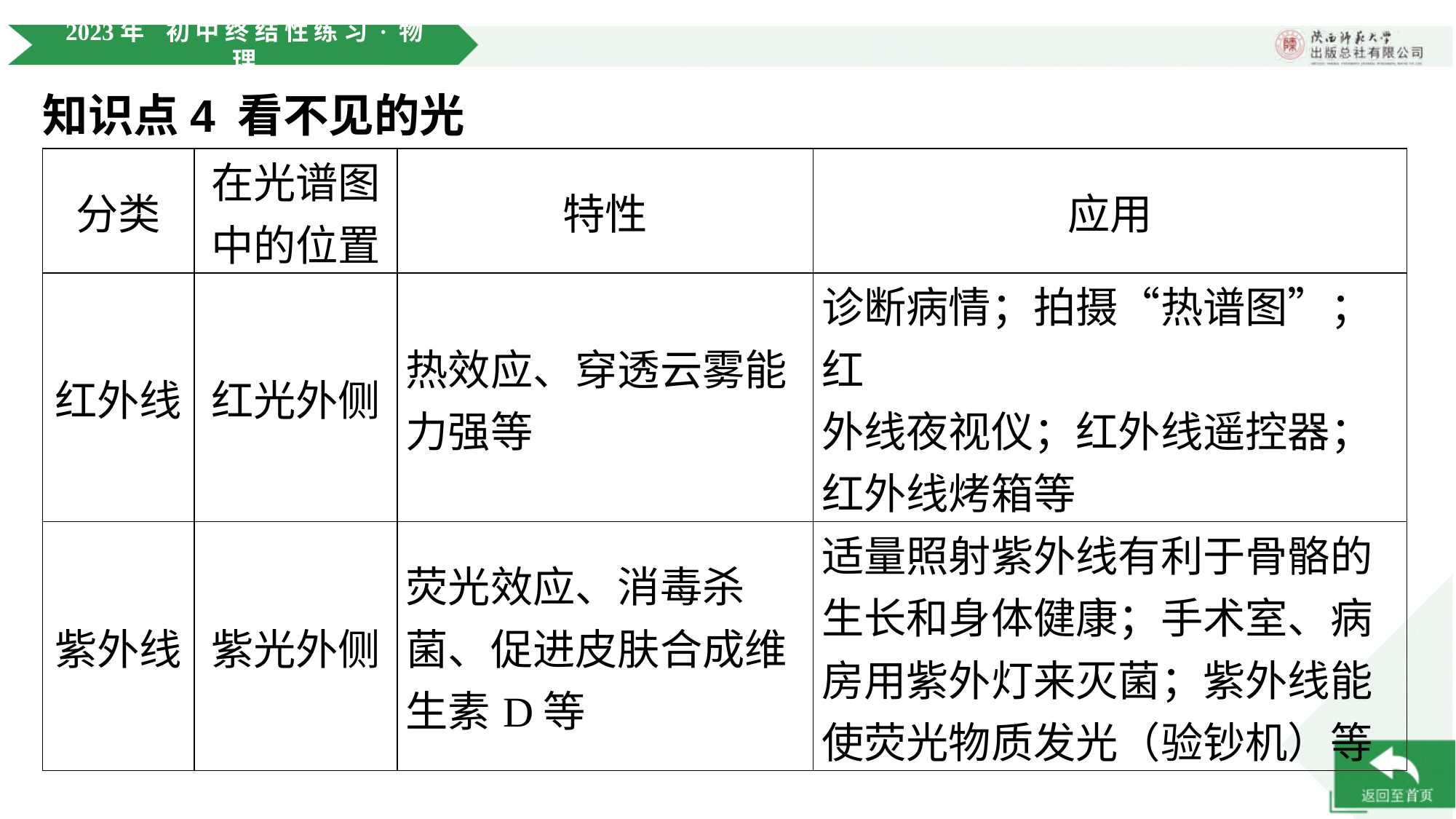

知识点4 看不见的光
| 分类 | 在光谱图 中的位置 | 特性 | 应用 |
| --- | --- | --- | --- |
| 红外线 | 红光外侧 | 热效应、穿透云雾能 力强等 | 诊断病情；拍摄“热谱图”；红 外线夜视仪；红外线遥控器； 红外线烤箱等 |
| 紫外线 | 紫光外侧 | 荧光效应、消毒杀 菌、促进皮肤合成维 生素D等 | 适量照射紫外线有利于骨骼的 生长和身体健康；手术室、病 房用紫外灯来灭菌；紫外线能 使荧光物质发光（验钞机）等 |